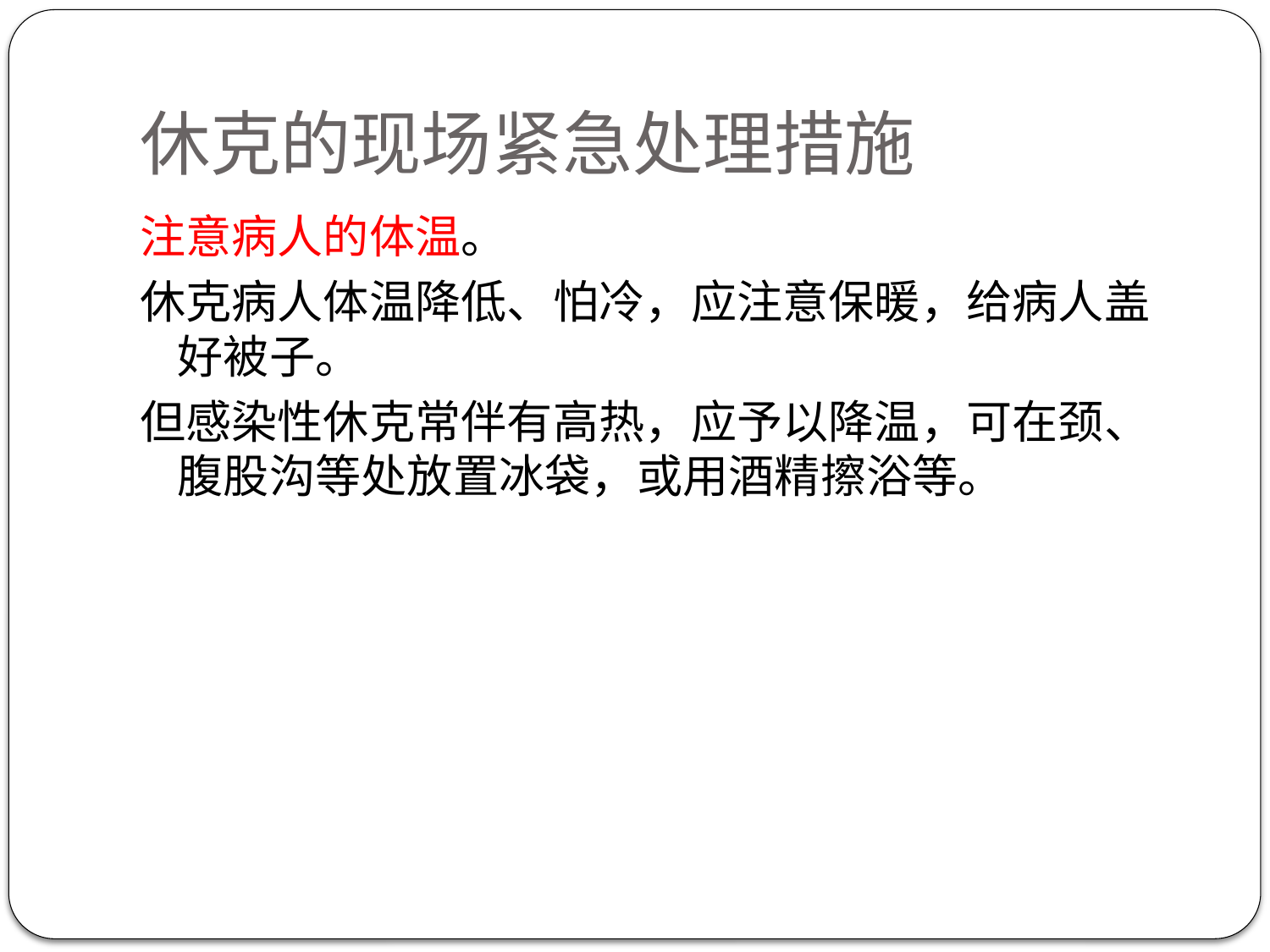

# 休克的现场紧急处理措施
注意病人的体温。
休克病人体温降低、怕冷，应注意保暖，给病人盖好被子。
但感染性休克常伴有高热，应予以降温，可在颈、腹股沟等处放置冰袋，或用酒精擦浴等。